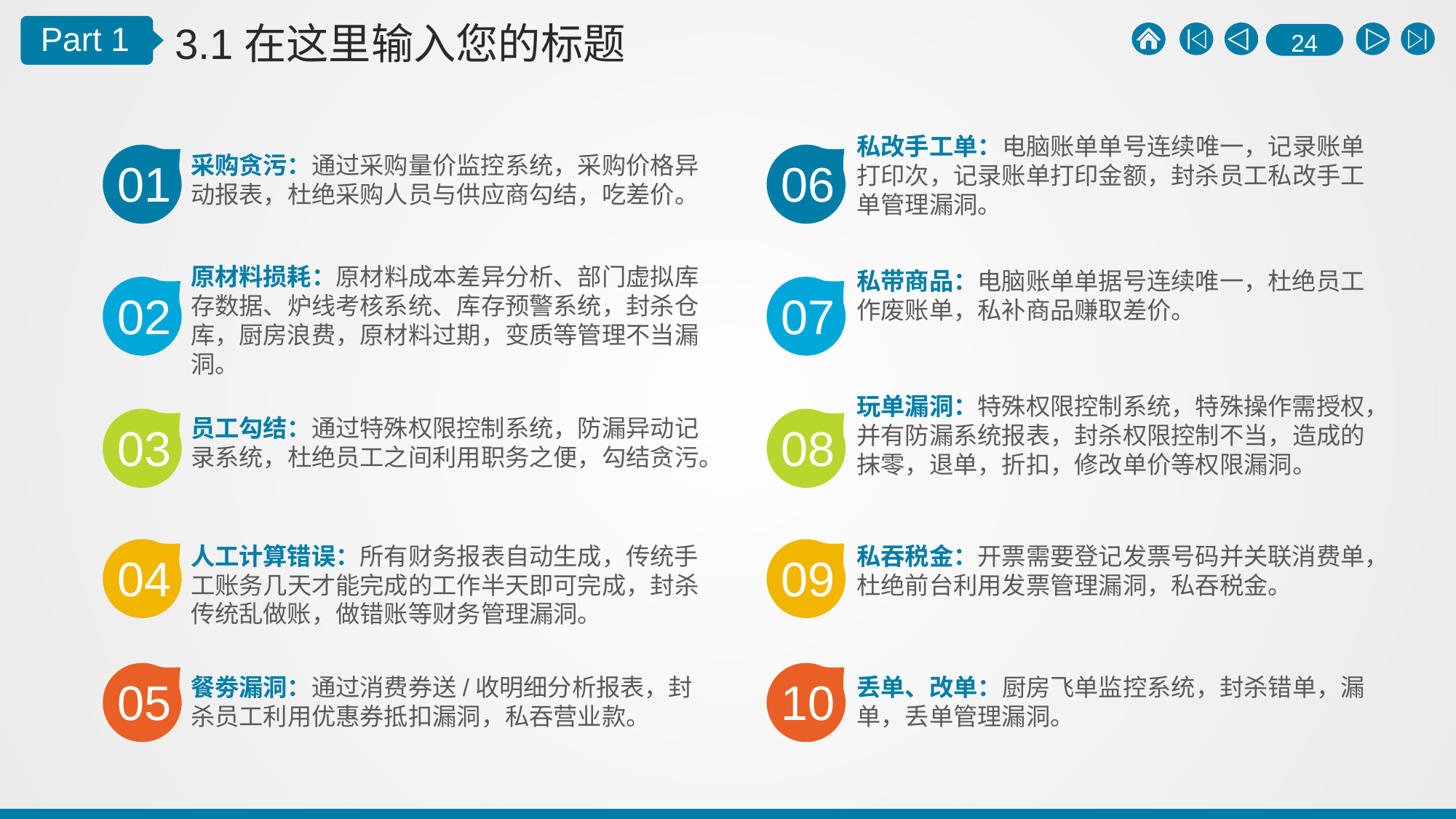

3.1在这里输入您的标题
Part 1

私改手工单：电脑账单单号连续唯一，记录账单打印次，记录账单打印金额，封杀员工私改手工单管理漏洞。

01

06
采购贪污：通过采购量价监控系统，采购价格异动报表，杜绝采购人员与供应商勾结，吃差价。
原材料损耗：原材料成本差异分析、部门虚拟库存数据、炉线考核系统、库存预警系统，封杀仓库，厨房浪费，原材料过期，变质等管理不当漏洞。
私带商品：电脑账单单据号连续唯一，杜绝员工作废账单，私补商品赚取差价。

02

07
玩单漏洞：特殊权限控制系统，特殊操作需授权，并有防漏系统报表，封杀权限控制不当，造成的抹零，退单，折扣，修改单价等权限漏洞。

03

08
员工勾结：通过特殊权限控制系统，防漏异动记录系统，杜绝员工之间利用职务之便，勾结贪污。
人工计算错误：所有财务报表自动生成，传统手工账务几天才能完成的工作半天即可完成，封杀传统乱做账，做错账等财务管理漏洞。
私吞税金：开票需要登记发票号码并关联消费单，杜绝前台利用发票管理漏洞，私吞税金。

04

09

05

10
餐劵漏洞：通过消费券送/收明细分析报表，封杀员工利用优惠券抵扣漏洞，私吞营业款。
丢单、改单：厨房飞单监控系统，封杀错单，漏单，丢单管理漏洞。